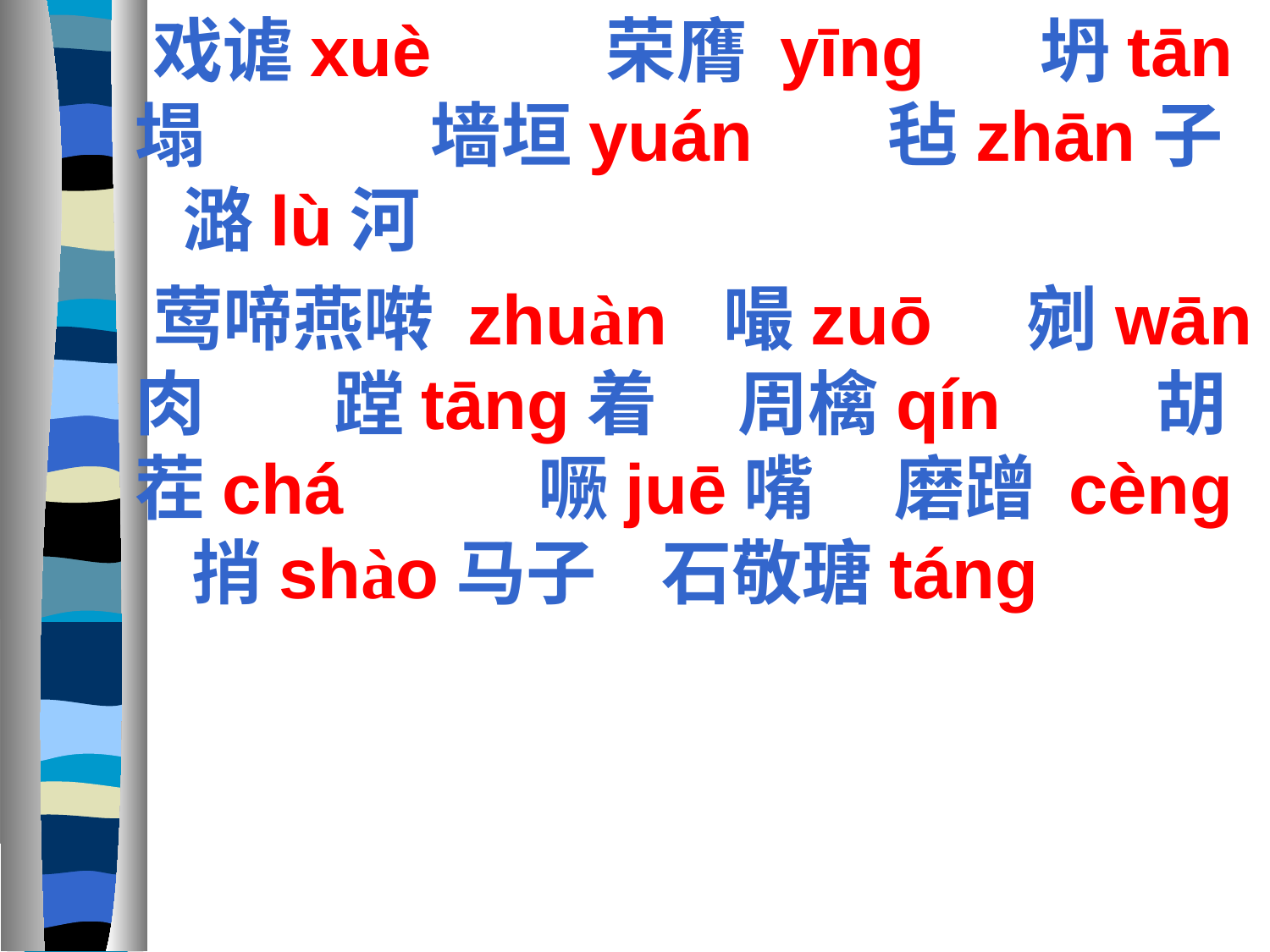

戏谑xuè        荣膺 yīng     坍tān塌              墙垣yuán      毡zhān子      潞lù河
   莺啼燕啭 zhuàn  嘬zuō    剜wān肉        蹚tāng着     周檎qín       胡茬chá         噘juē嘴     磨蹭 cèng    捎shào马子    石敬瑭táng